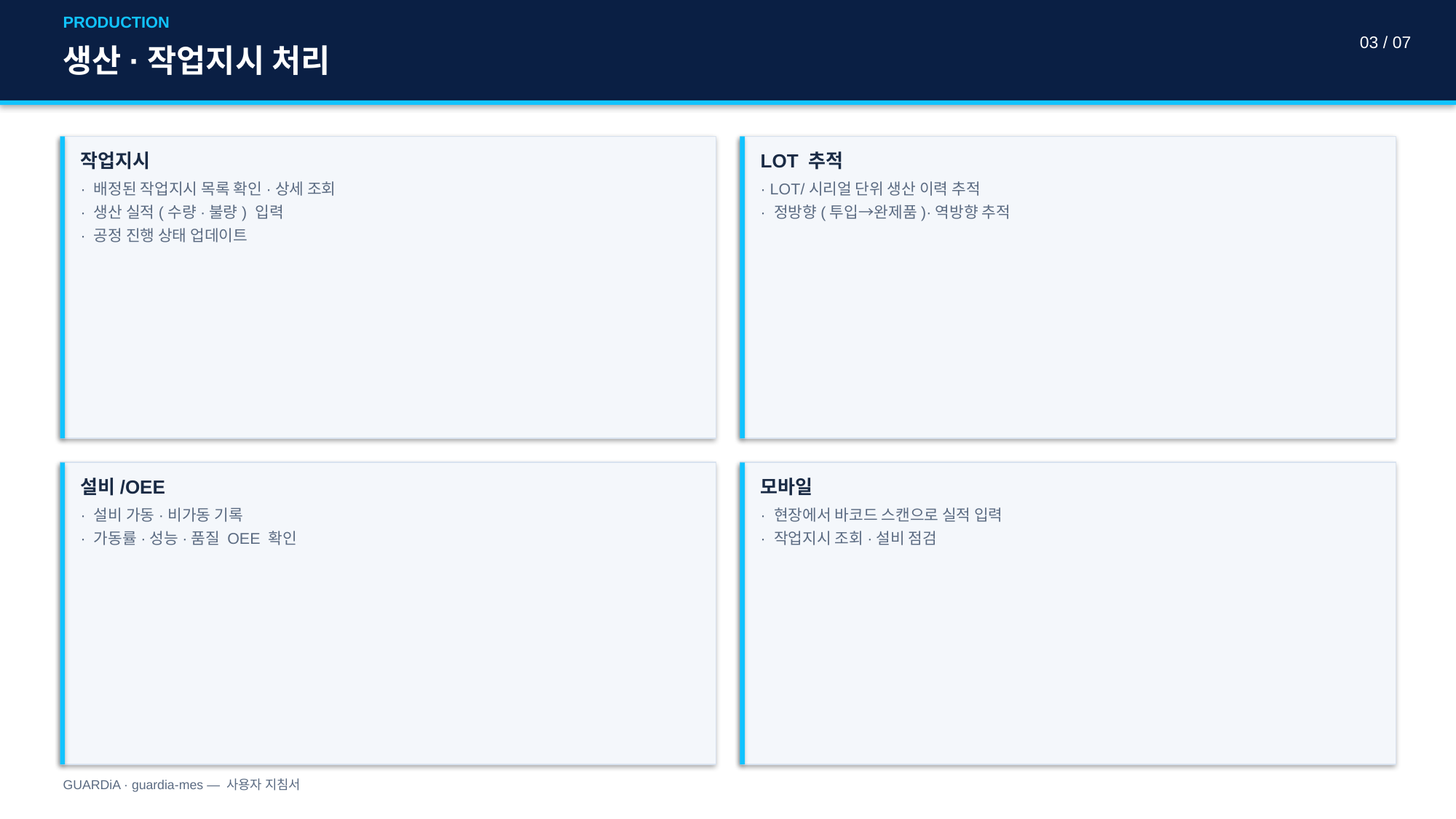

PRODUCTION
03 / 07
생산·작업지시 처리

작업지시
· 배정된 작업지시 목록 확인·상세 조회
· 생산 실적(수량·불량) 입력
· 공정 진행 상태 업데이트
LOT 추적
· LOT/시리얼 단위 생산 이력 추적
· 정방향(투입→완제품)·역방향 추적

설비/OEE
· 설비 가동·비가동 기록
· 가동률·성능·품질 OEE 확인
모바일
· 현장에서 바코드 스캔으로 실적 입력
· 작업지시 조회·설비 점검
GUARDiA · guardia-mes — 사용자 지침서